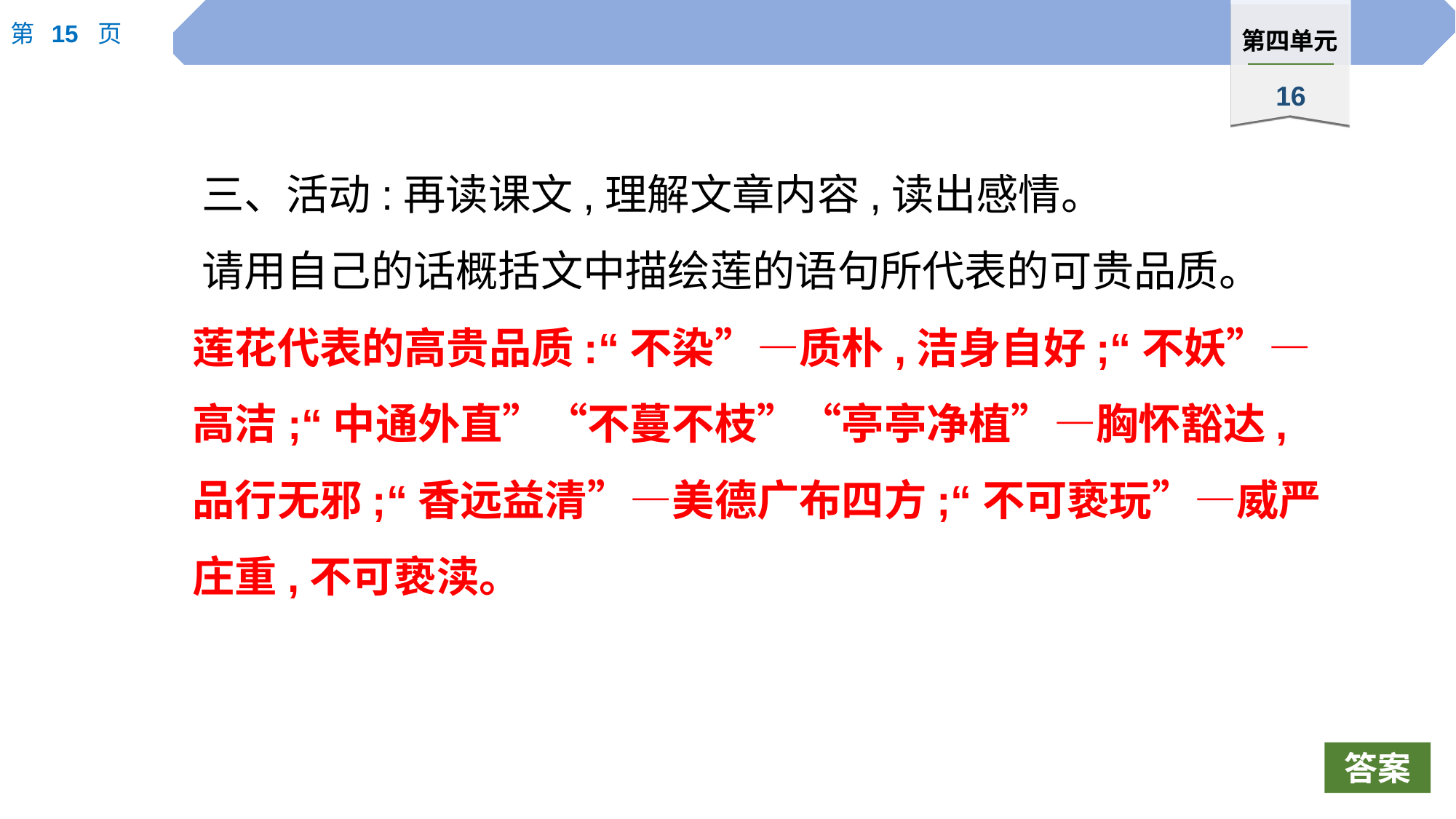

三、活动:再读课文,理解文章内容,读出感情。
请用自己的话概括文中描绘莲的语句所代表的可贵品质。
莲花代表的高贵品质:“不染”—质朴,洁身自好;“不妖”—高洁;“中通外直”“不蔓不枝”“亭亭净植”—胸怀豁达,品行无邪;“香远益清”—美德广布四方;“不可亵玩”—威严庄重,不可亵渎。
答案